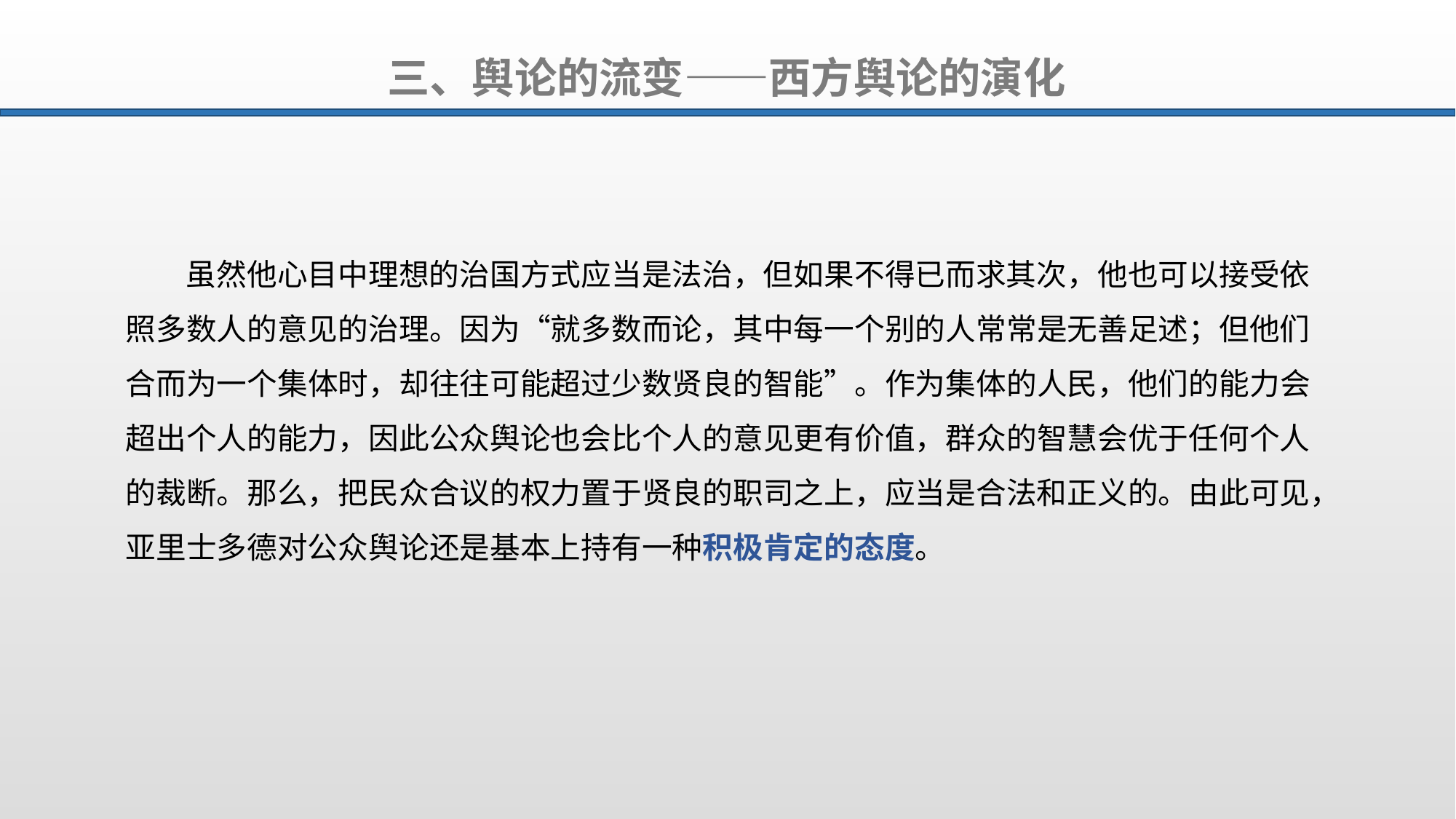

三、舆论的流变——西方舆论的演化

虽然他心目中理想的治国方式应当是法治，但如果不得已而求其次，他也可以接受依照多数人的意见的治理。因为“就多数而论，其中每一个别的人常常是无善足述；但他们合而为一个集体时，却往往可能超过少数贤良的智能”。作为集体的人民，他们的能力会超出个人的能力，因此公众舆论也会比个人的意见更有价值，群众的智慧会优于任何个人的裁断。那么，把民众合议的权力置于贤良的职司之上，应当是合法和正义的。由此可见，亚里士多德对公众舆论还是基本上持有一种积极肯定的态度。